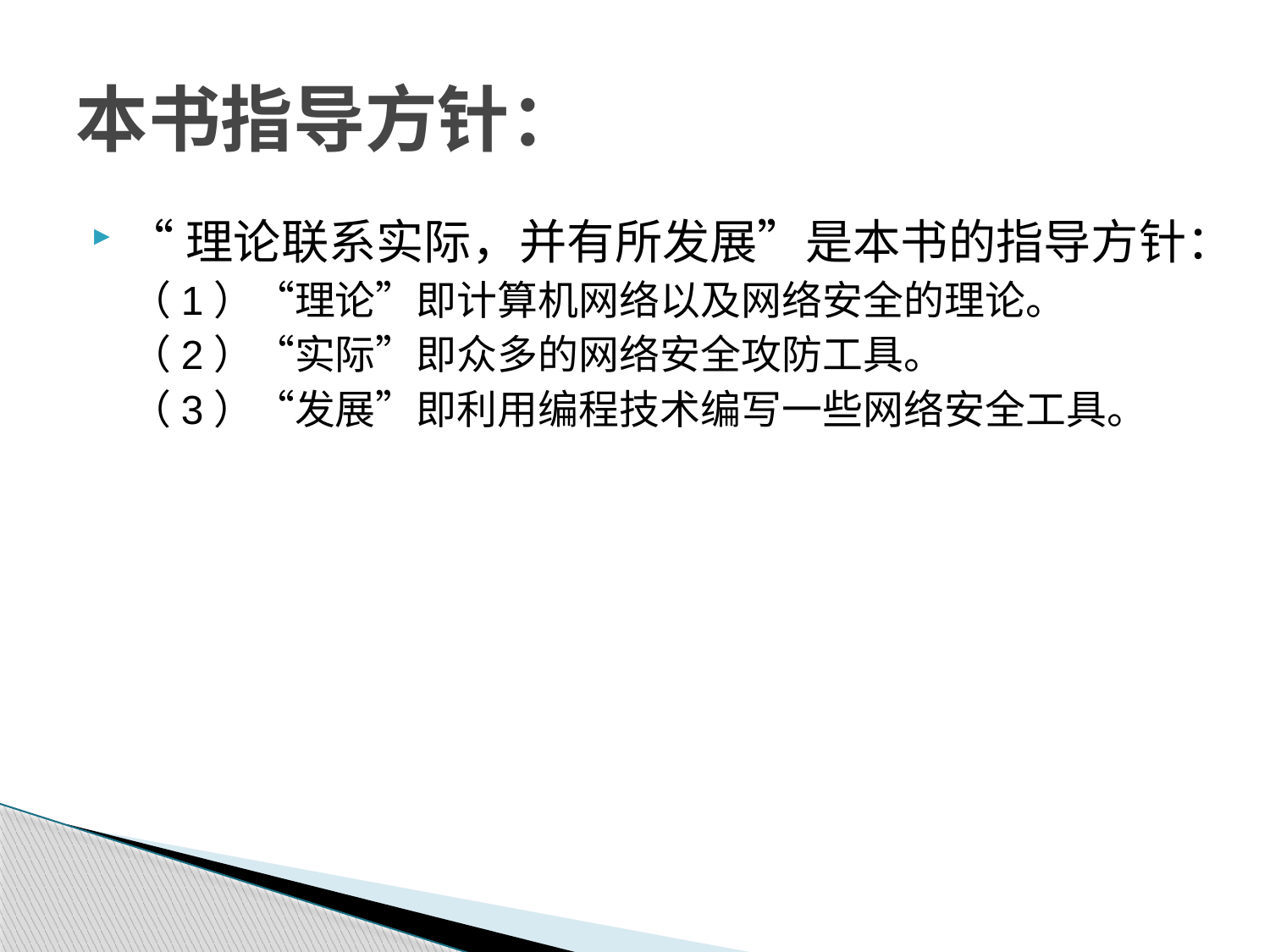

# 本书指导方针：
“理论联系实际，并有所发展”是本书的指导方针：
（1）“理论”即计算机网络以及网络安全的理论。
（2）“实际”即众多的网络安全攻防工具。
（3）“发展”即利用编程技术编写一些网络安全工具。